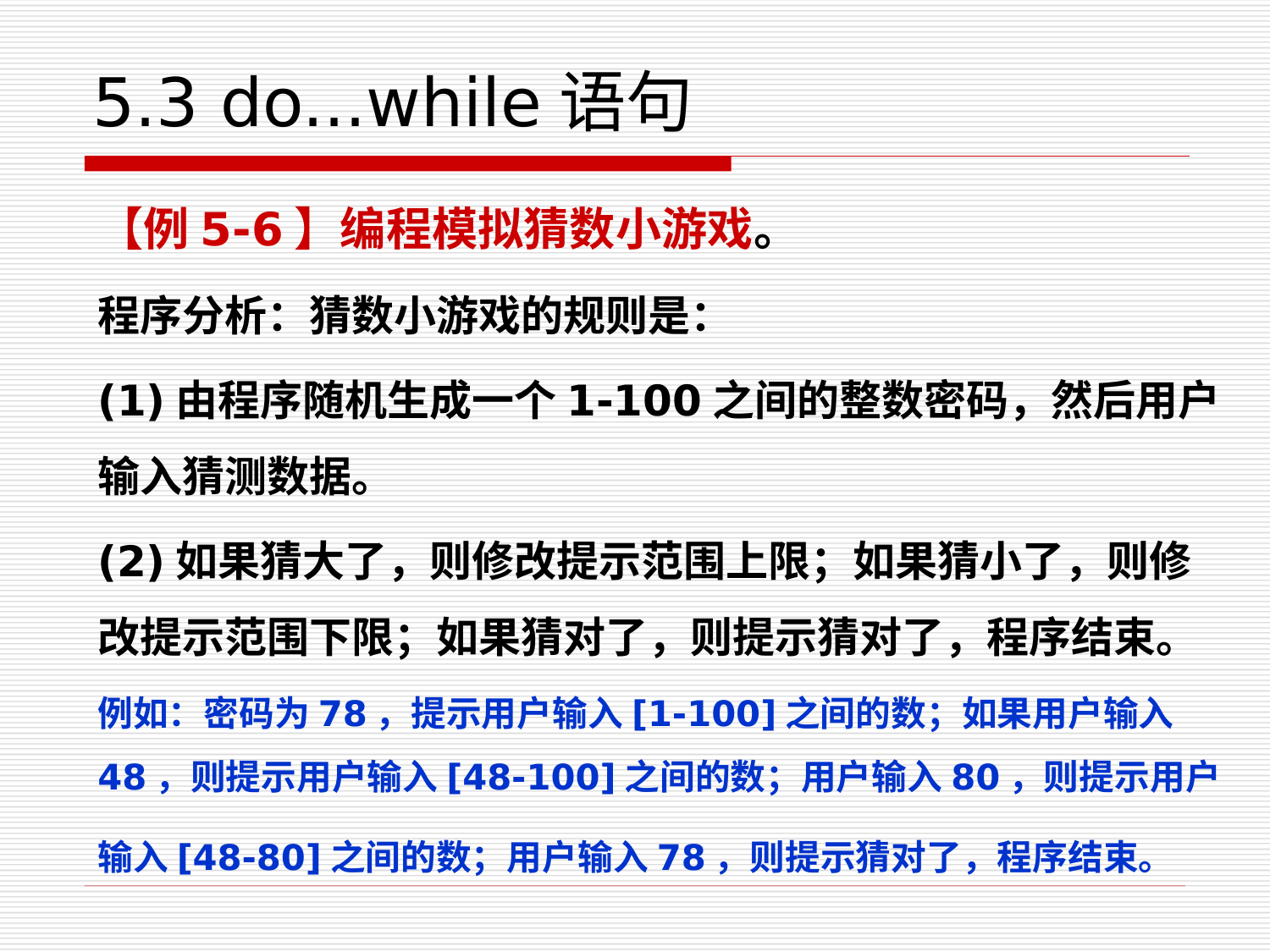

# 5.3 do...while语句
【例5-6】编程模拟猜数小游戏。
程序分析：猜数小游戏的规则是：
(1)由程序随机生成一个1-100之间的整数密码，然后用户输入猜测数据。
(2)如果猜大了，则修改提示范围上限；如果猜小了，则修改提示范围下限；如果猜对了，则提示猜对了，程序结束。
例如：密码为78，提示用户输入[1-100]之间的数；如果用户输入48，则提示用户输入[48-100]之间的数；用户输入80，则提示用户输入[48-80]之间的数；用户输入78，则提示猜对了，程序结束。